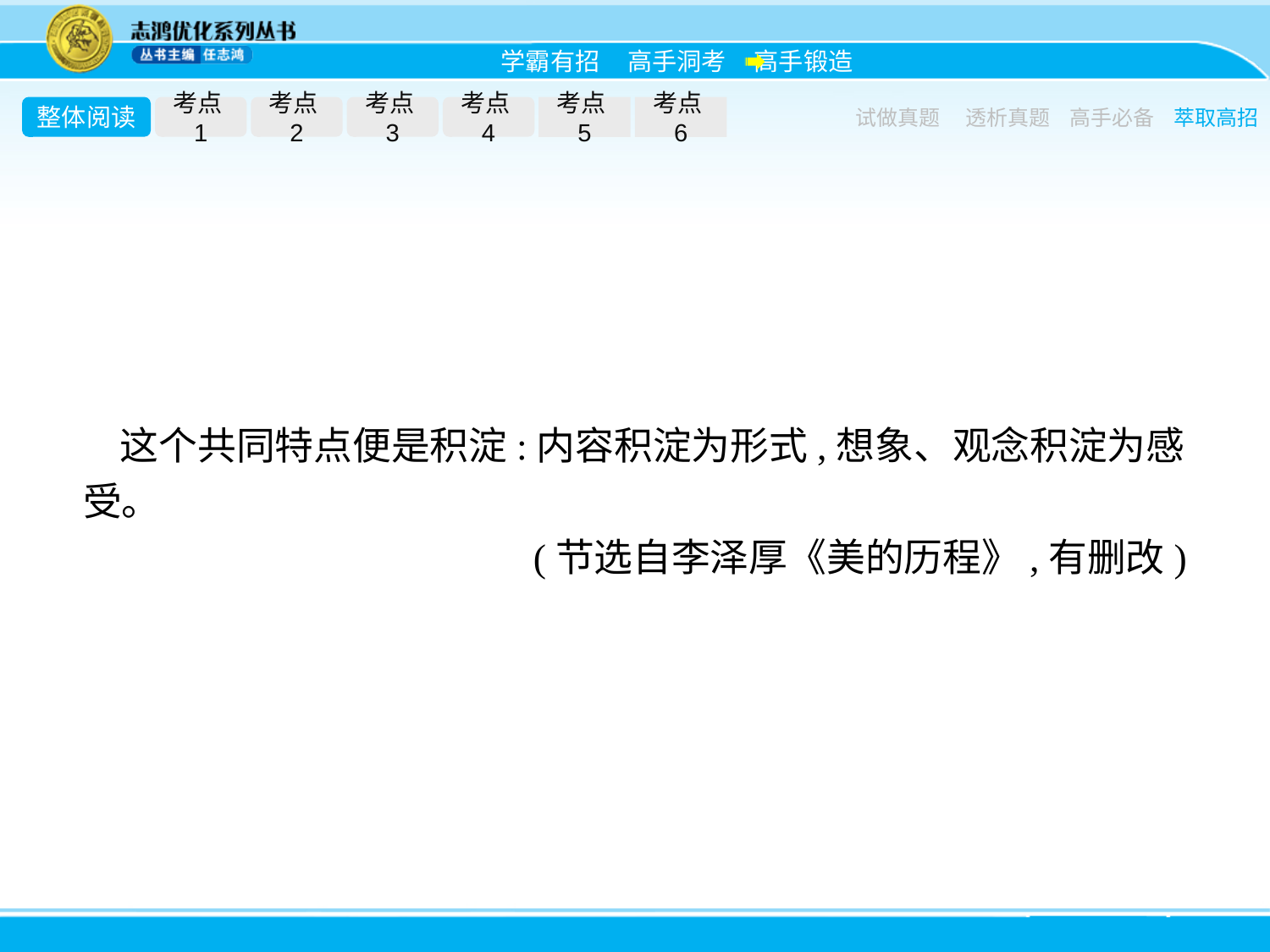

整体阅读
考点1
考点2
考点3
考点4
考点5
考点6
试做真题
透析真题
高手必备
萃取高招
这个共同特点便是积淀:内容积淀为形式,想象、观念积淀为感受。
(节选自李泽厚《美的历程》,有删改)